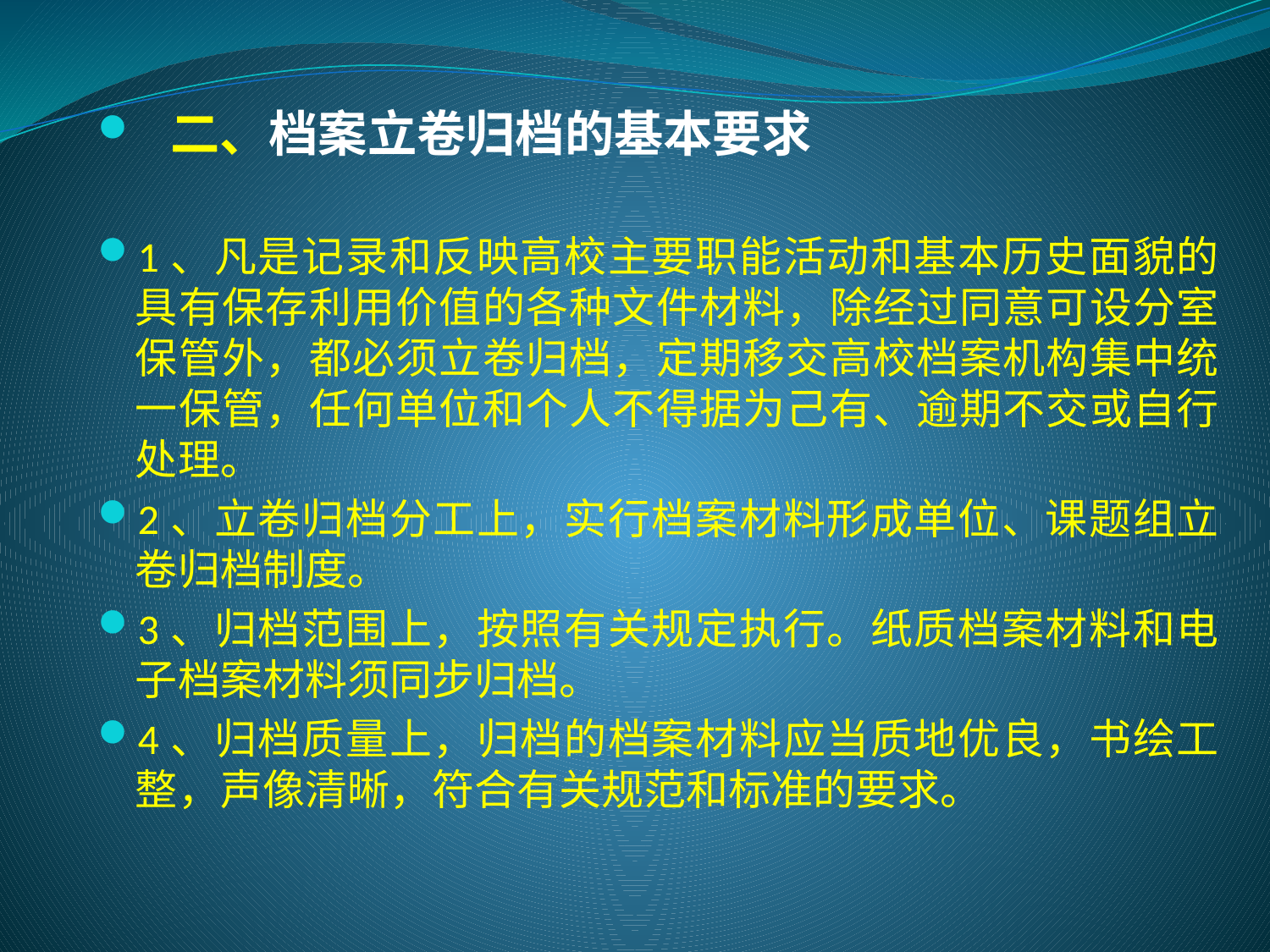

#
  二、档案立卷归档的基本要求

1、凡是记录和反映高校主要职能活动和基本历史面貌的具有保存利用价值的各种文件材料，除经过同意可设分室保管外，都必须立卷归档，定期移交高校档案机构集中统一保管，任何单位和个人不得据为己有、逾期不交或自行处理。
2、立卷归档分工上，实行档案材料形成单位、课题组立卷归档制度。
3、归档范围上，按照有关规定执行。纸质档案材料和电子档案材料须同步归档。
4、归档质量上，归档的档案材料应当质地优良，书绘工整，声像清晰，符合有关规范和标准的要求。